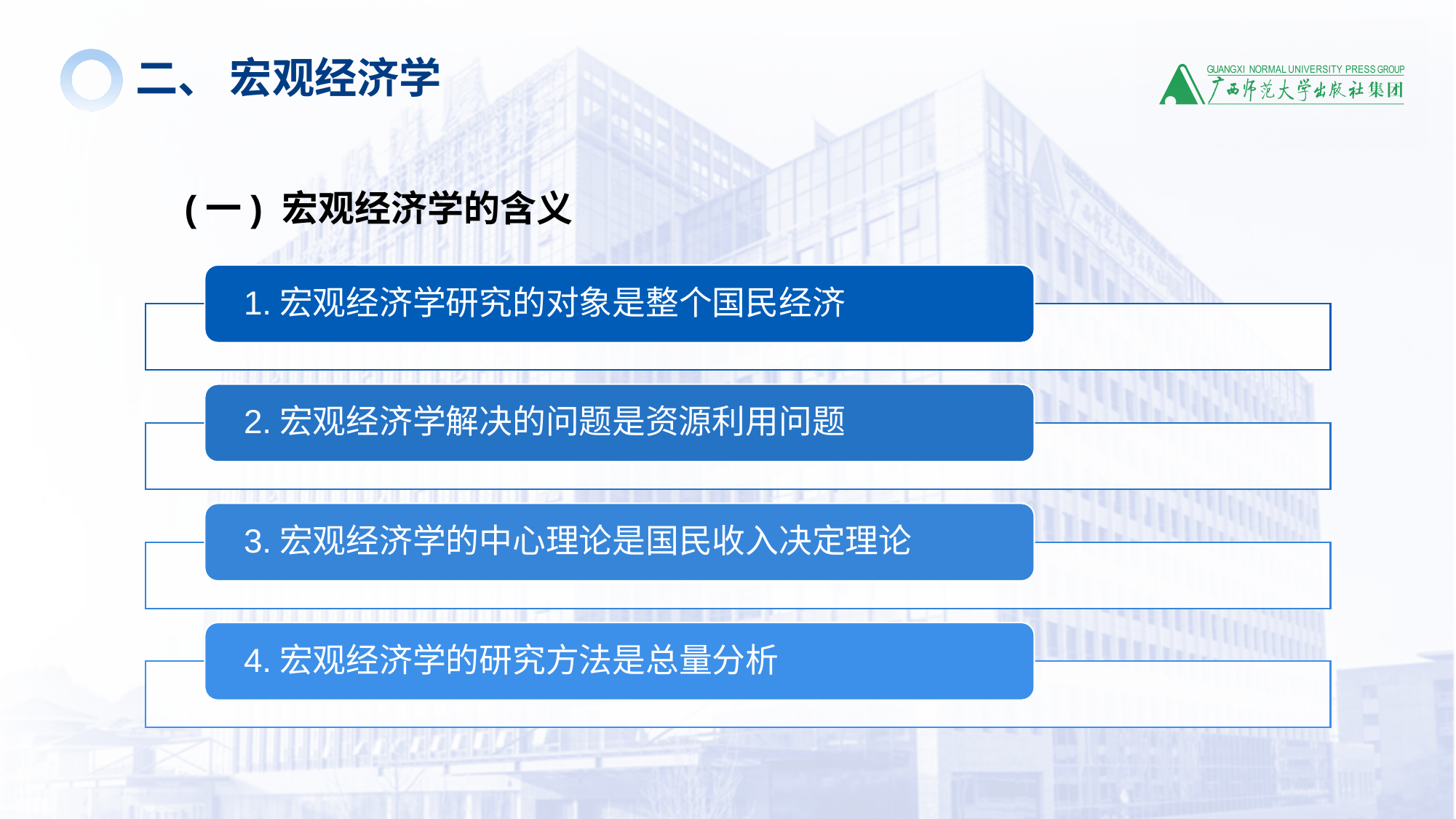

二、 宏观经济学

(一) 宏观经济学的含义
1.宏观经济学研究的对象是整个国民经济
2.宏观经济学解决的问题是资源利用问题
3.宏观经济学的中心理论是国民收入决定理论
4.宏观经济学的研究方法是总量分析